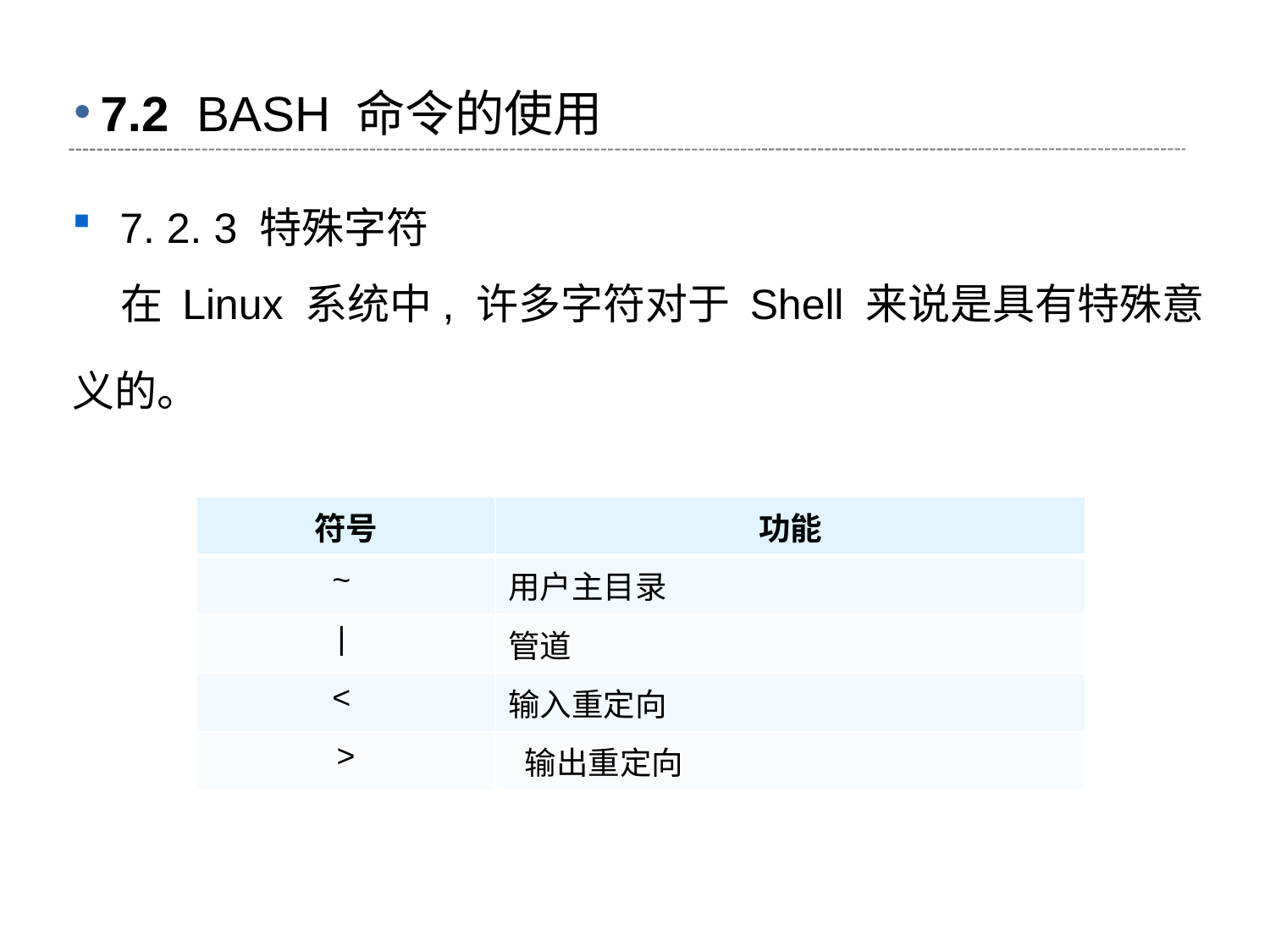

# 7.2  BASH 命令的使用
7. 2. 3 特殊字符
    在 Linux 系统中, 许多字符对于 Shell 来说是具有特殊意义的。
| 符号 | 功能 |
| --- | --- |
| ~ | 用户主目录 |
| | | 管道 |
| < | 输入重定向 |
| > | 输出重定向 |